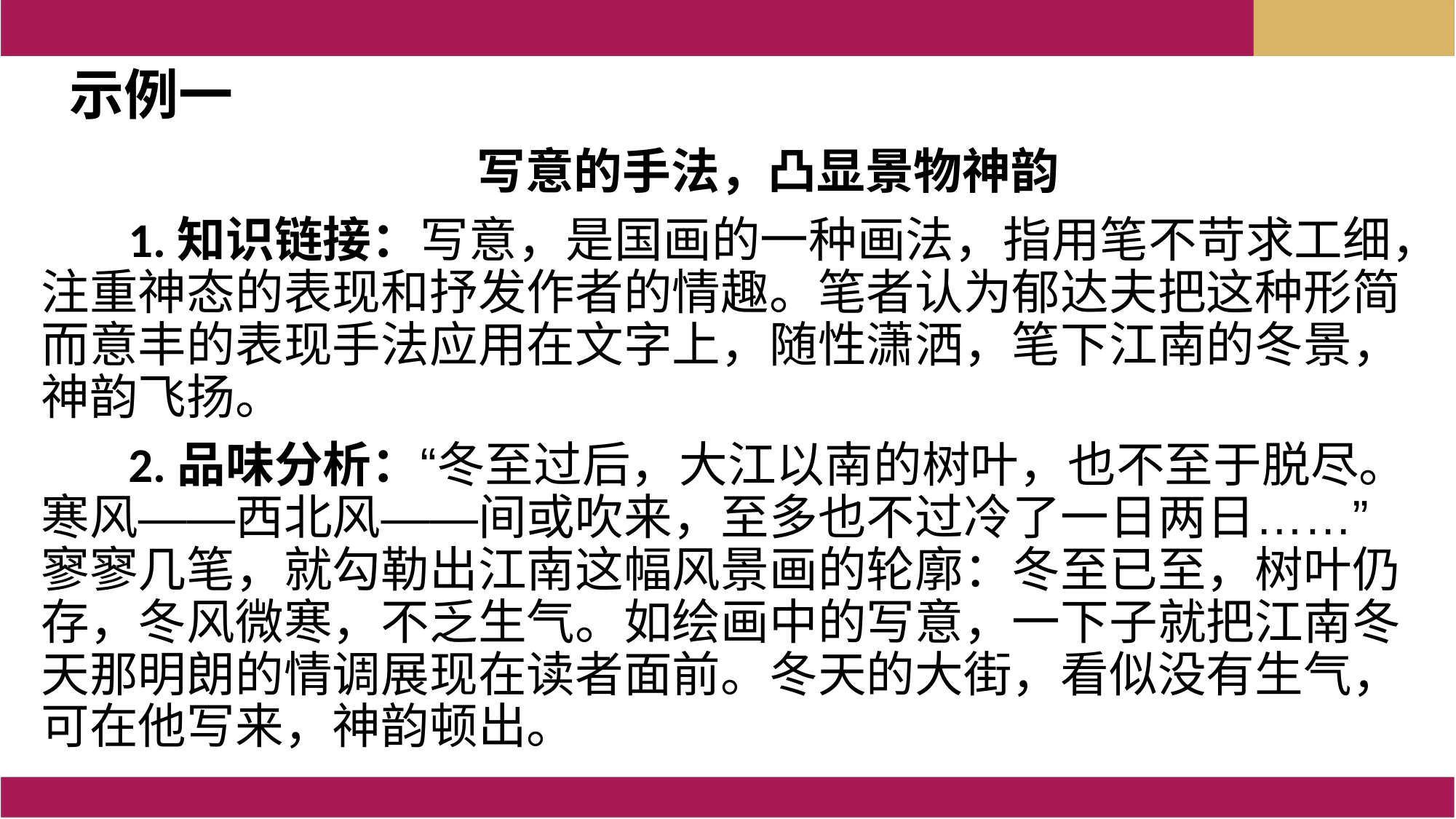

示例一
                            写意的手法，凸显景物神韵
        1.知识链接：写意，是国画的一种画法，指用笔不苛求工细，注重神态的表现和抒发作者的情趣。笔者认为郁达夫把这种形简而意丰的表现手法应用在文字上，随性潇洒，笔下江南的冬景，神韵飞扬。
        2.品味分析：“冬至过后，大江以南的树叶，也不至于脱尽。寒风——西北风——间或吹来，至多也不过冷了一日两日……”寥寥几笔，就勾勒出江南这幅风景画的轮廓：冬至已至，树叶仍存，冬风微寒，不乏生气。如绘画中的写意，一下子就把江南冬天那明朗的情调展现在读者面前。冬天的大街，看似没有生气，可在他写来，神韵顿出。